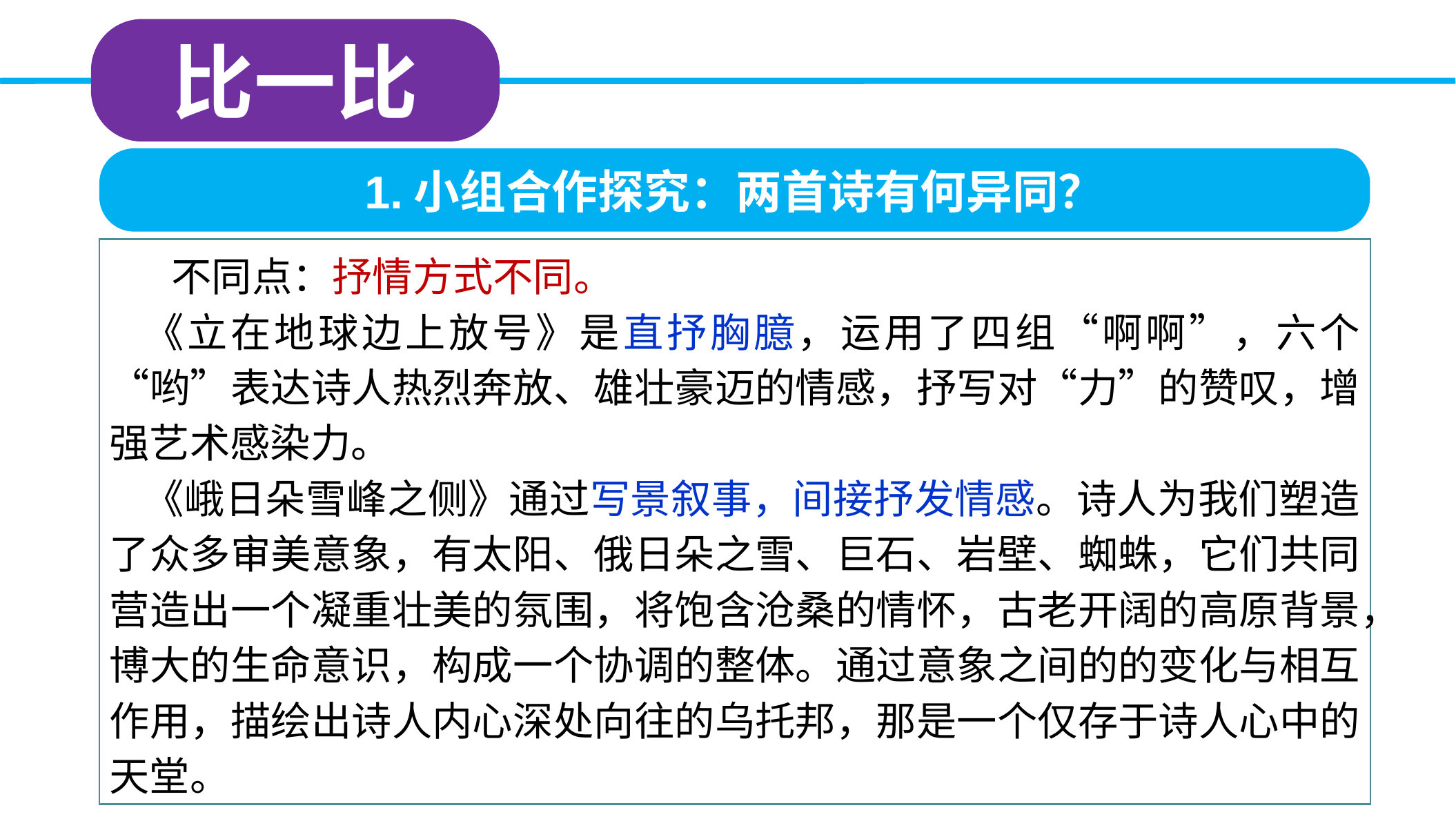

比一比

扶夷江
1.小组合作探究：两首诗有何异同？
  不同点：抒情方式不同。
《立在地球边上放号》是直抒胸臆，运用了四组“啊啊”，六个“哟”表达诗人热烈奔放、雄壮豪迈的情感，抒写对“力”的赞叹，增强艺术感染力。
《峨日朵雪峰之侧》通过写景叙事，间接抒发情感。诗人为我们塑造了众多审美意象，有太阳、俄日朵之雪、巨石、岩壁、蜘蛛，它们共同营造出一个凝重壮美的氛围，将饱含沧桑的情怀，古老开阔的高原背景，博大的生命意识，构成一个协调的整体。通过意象之间的的变化与相互作用，描绘出诗人内心深处向往的乌托邦，那是一个仅存于诗人心中的天堂。